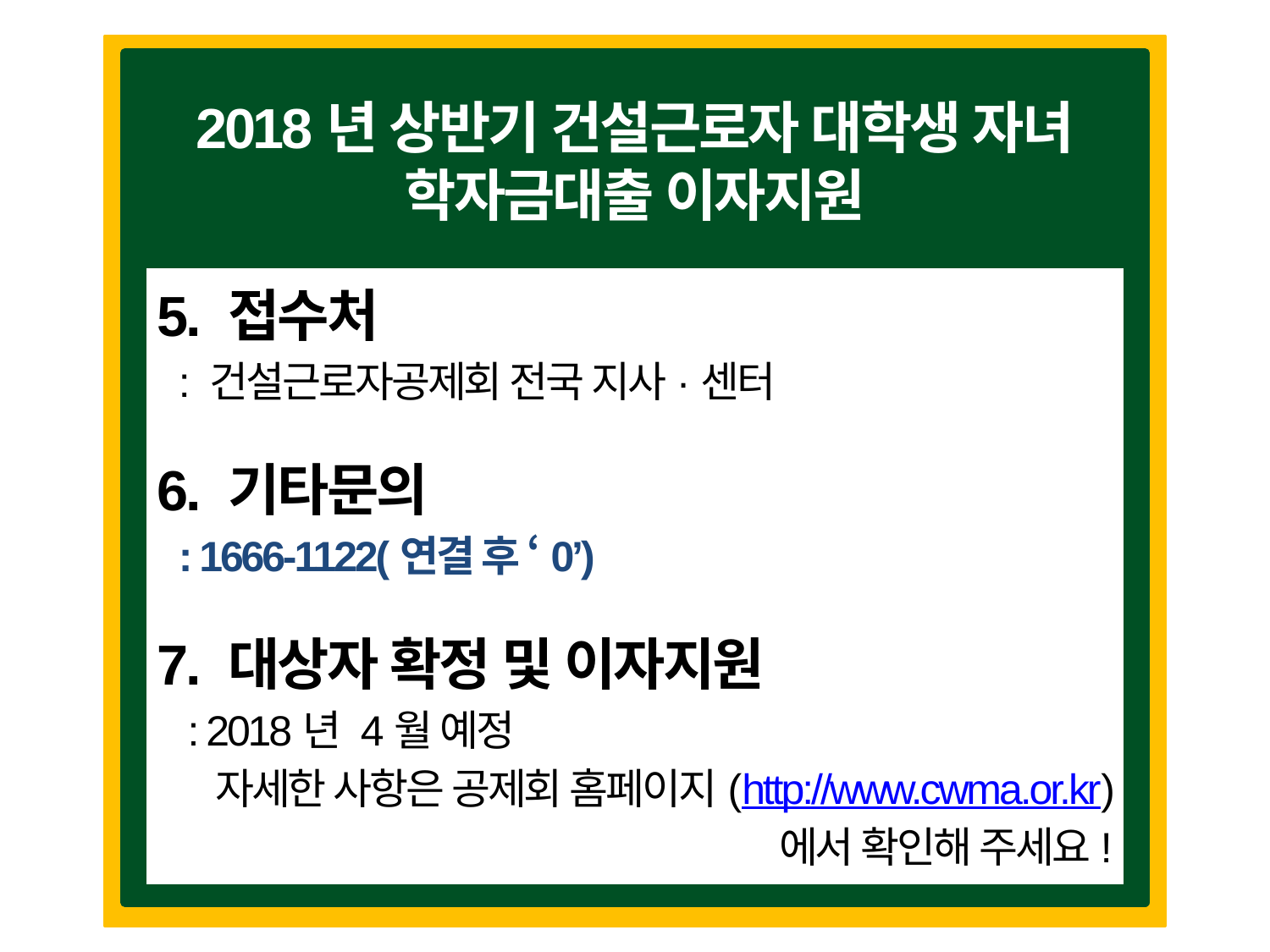

2018년 상반기 건설근로자 대학생 자녀
학자금대출 이자지원

5. 접수처
  : 건설근로자공제회 전국 지사·센터

6. 기타문의
  : 1666-1122(연결 후 ‘0’)

7. 대상자 확정 및 이자지원
   : 2018년 4월 예정
자세한 사항은 공제회 홈페이지(http://www.cwma.or.kr) 에서 확인해 주세요!